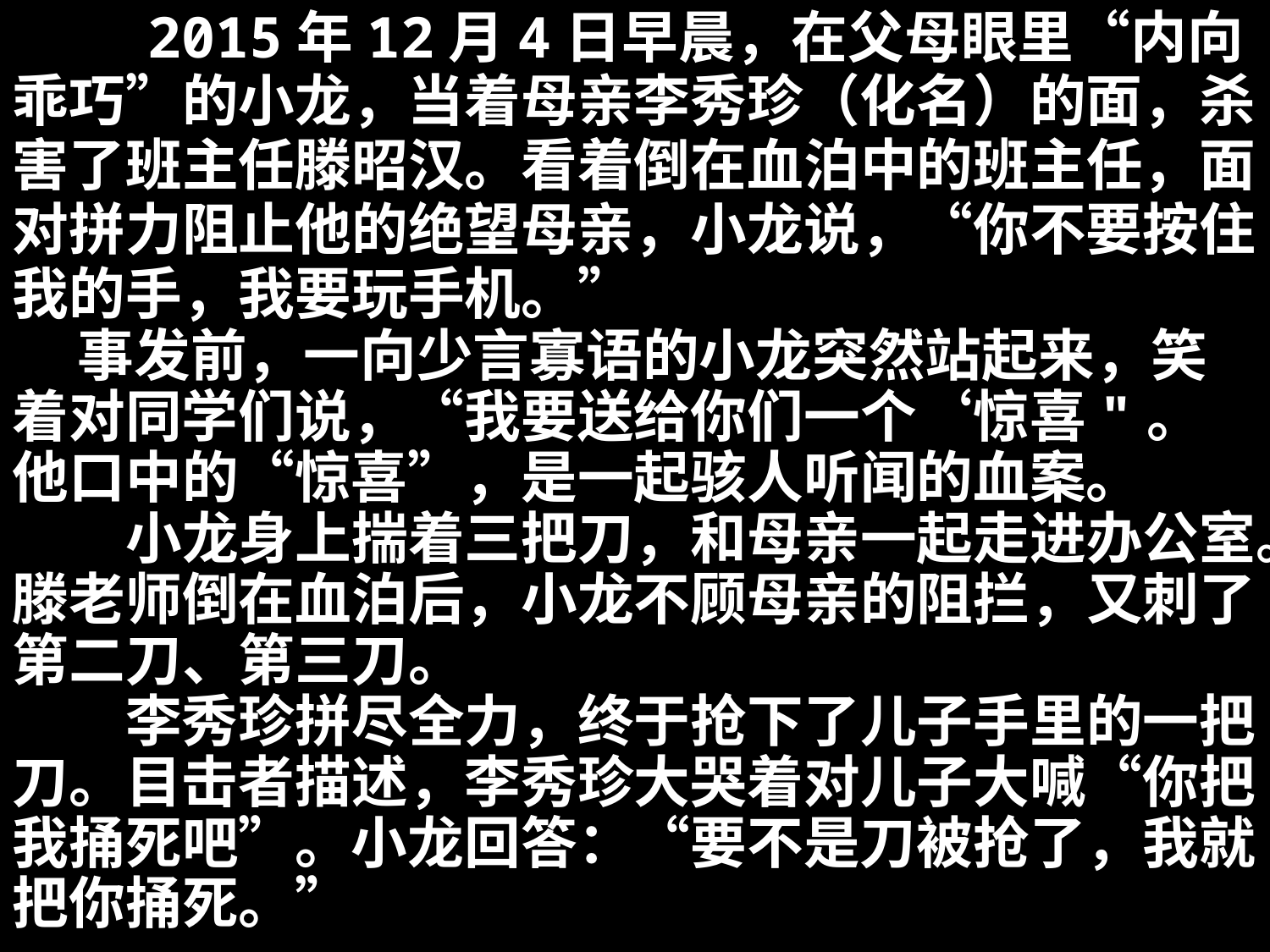

2015年12月4日早晨，在父母眼里“内向乖巧”的小龙，当着母亲李秀珍（化名）的面，杀害了班主任滕昭汉。看着倒在血泊中的班主任，面对拼力阻止他的绝望母亲，小龙说，“你不要按住我的手，我要玩手机。”
    事发前，一向少言寡语的小龙突然站起来，笑着对同学们说，“我要送给你们一个‘惊喜"。他口中的“惊喜”，是一起骇人听闻的血案。
　　小龙身上揣着三把刀，和母亲一起走进办公室。滕老师倒在血泊后，小龙不顾母亲的阻拦，又刺了第二刀、第三刀。
　　李秀珍拼尽全力，终于抢下了儿子手里的一把刀。目击者描述，李秀珍大哭着对儿子大喊“你把我捅死吧”。小龙回答：“要不是刀被抢了，我就把你捅死。”